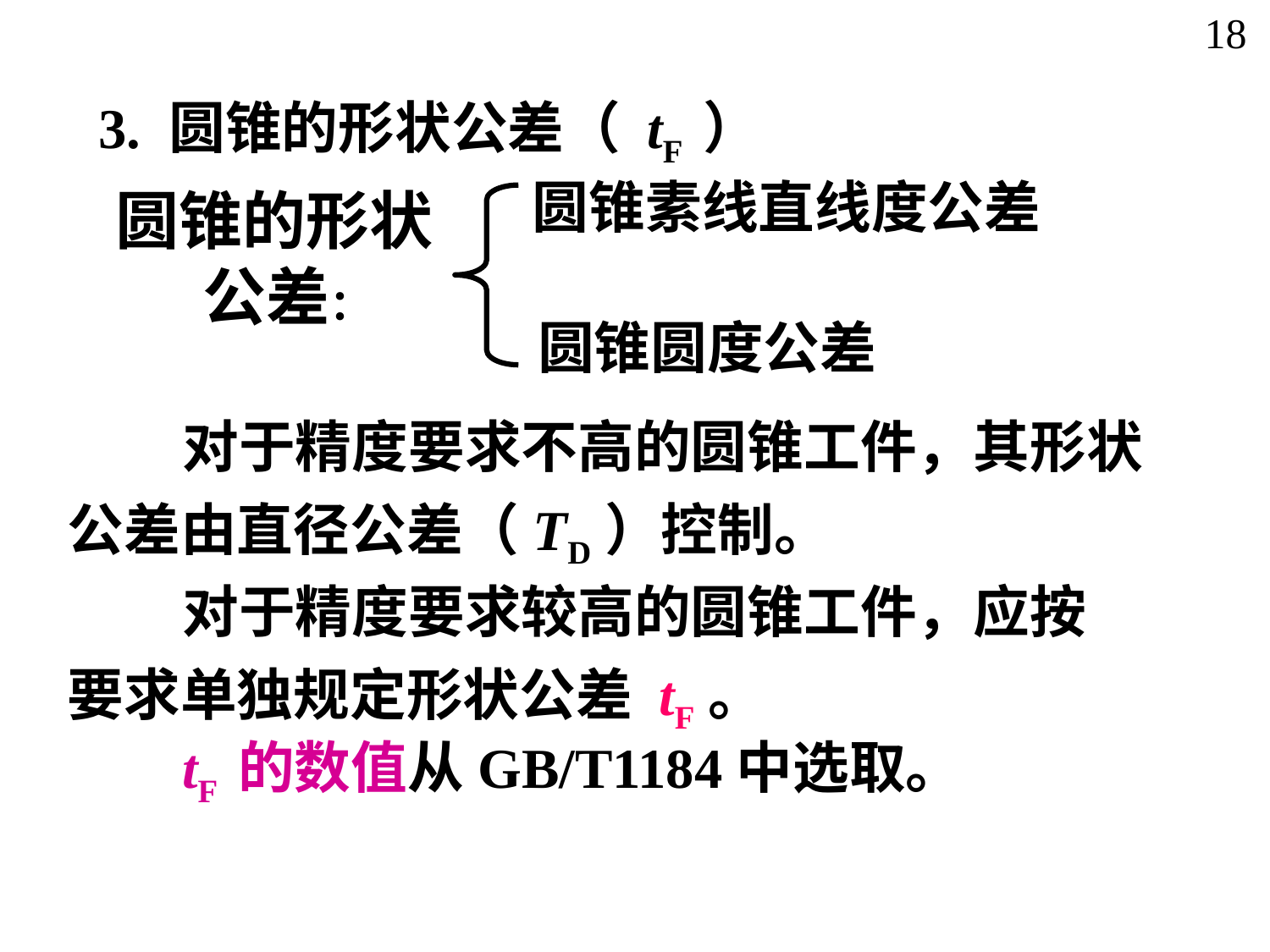

18
3. 圆锥的形状公差（ tF ）
圆锥素线直线度公差
圆锥的形状
     公差：

圆锥圆度公差
           对于精度要求不高的圆锥工件，其形状公差由直径公差（TD）控制。
           对于精度要求较高的圆锥工件，应按要求单独规定形状公差 tF。
tF 的数值从GB/T1184中选取。